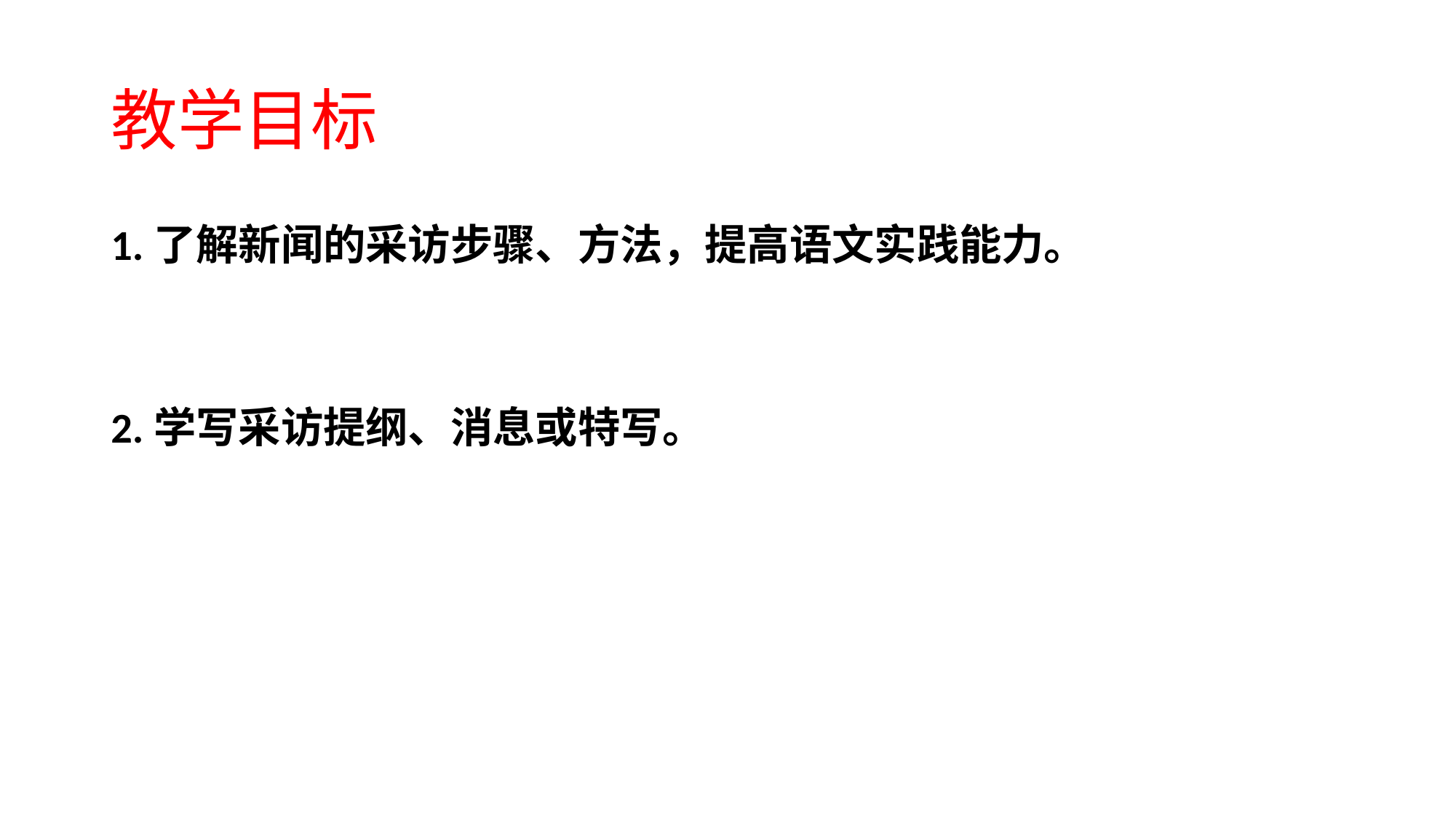

# 教学目标
1.了解新闻的采访步骤、方法，提高语文实践能力。

2.学写采访提纲、消息或特写。